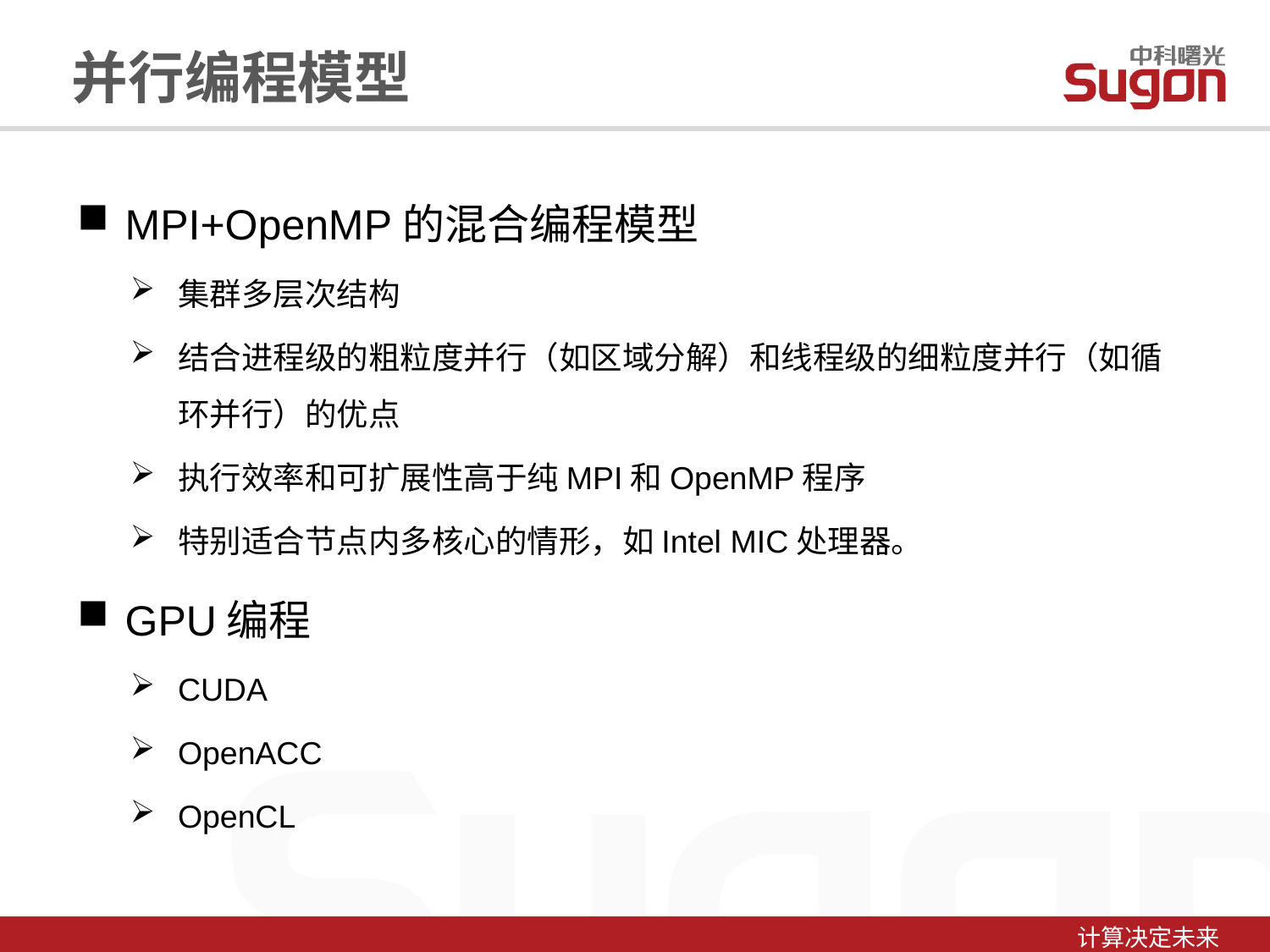

并行编程模型
MPI+OpenMP的混合编程模型
集群多层次结构
结合进程级的粗粒度并行（如区域分解）和线程级的细粒度并行（如循环并行）的优点
执行效率和可扩展性高于纯MPI和OpenMP程序
特别适合节点内多核心的情形，如Intel MIC处理器。
GPU编程
CUDA
OpenACC
OpenCL